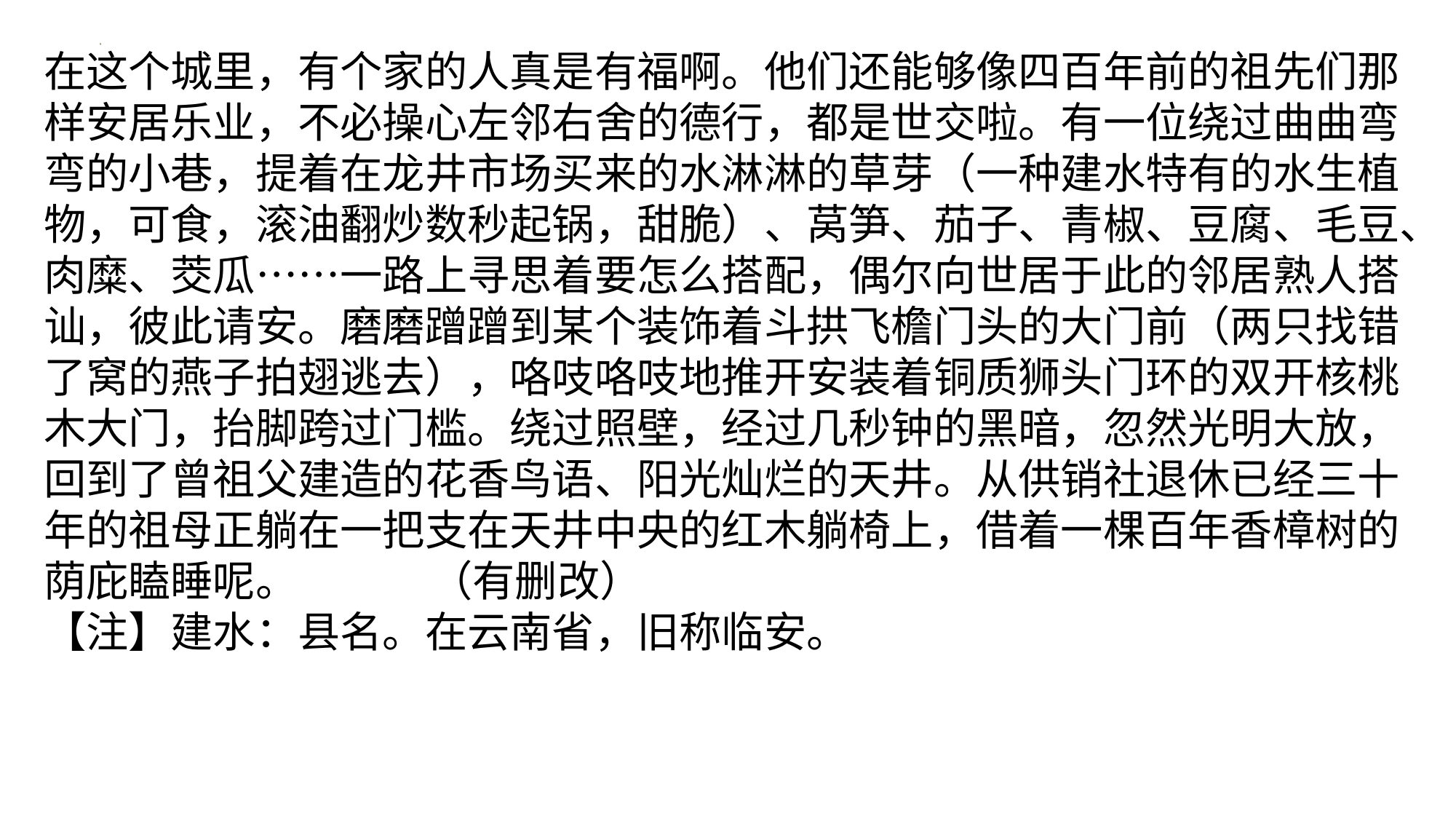

在这个城里，有个家的人真是有福啊。他们还能够像四百年前的祖先们那样安居乐业，不必操心左邻右舍的德行，都是世交啦。有一位绕过曲曲弯弯的小巷，提着在龙井市场买来的水淋淋的草芽（一种建水特有的水生植物，可食，滚油翻炒数秒起锅，甜脆）、莴笋、茄子、青椒、豆腐、毛豆、肉糜、茭瓜……一路上寻思着要怎么搭配，偶尔向世居于此的邻居熟人搭讪，彼此请安。磨磨蹭蹭到某个装饰着斗拱飞檐门头的大门前（两只找错了窝的燕子拍翅逃去），咯吱咯吱地推开安装着铜质狮头门环的双开核桃木大门，抬脚跨过门槛。绕过照壁，经过几秒钟的黑暗，忽然光明大放，回到了曾祖父建造的花香鸟语、阳光灿烂的天井。从供销社退休已经三十年的祖母正躺在一把支在天井中央的红木躺椅上，借着一棵百年香樟树的荫庇瞌睡呢。              （有删改）
【注】建水：县名。在云南省，旧称临安。